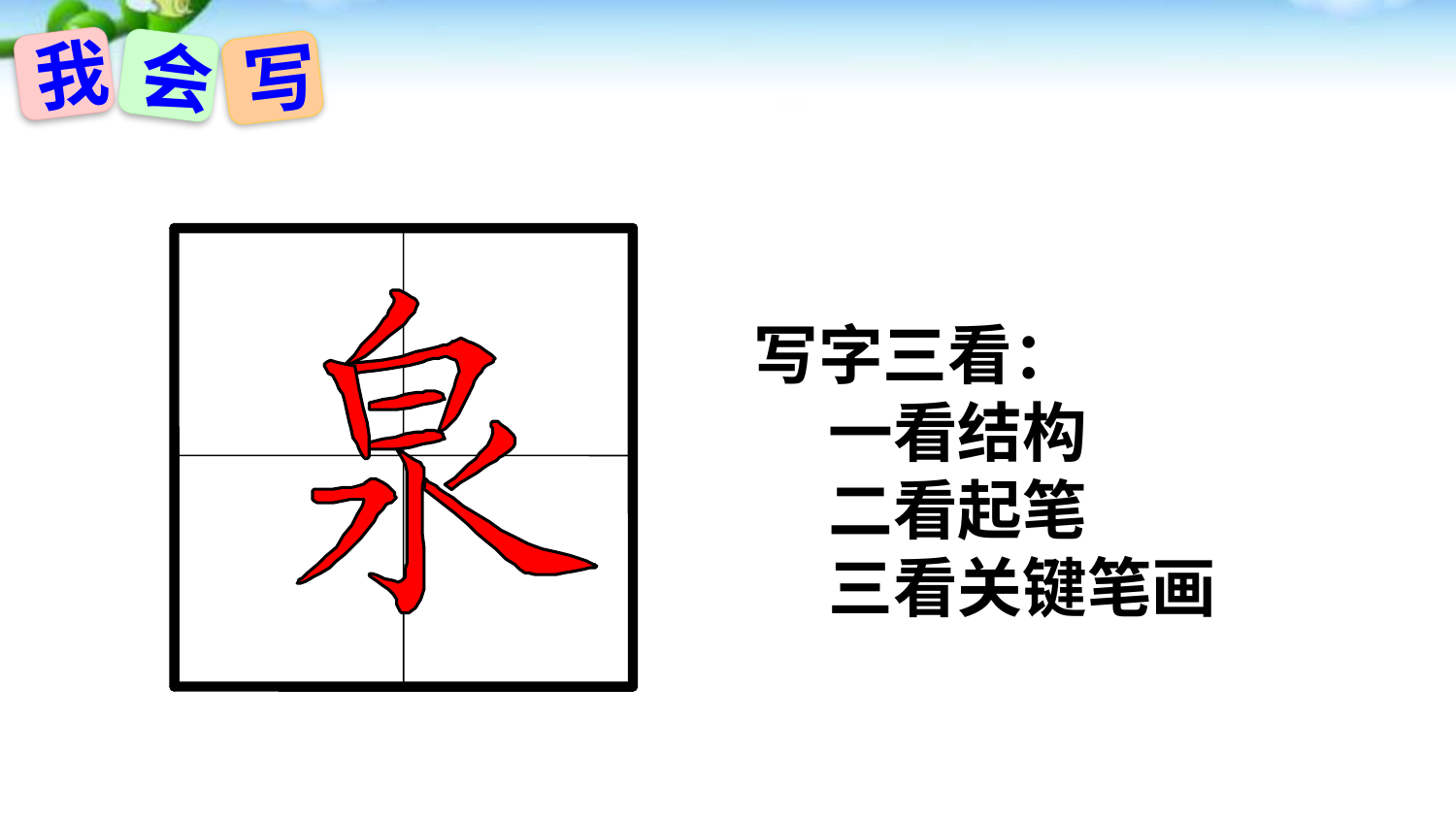

我
会
写

写字三看：
    一看结构
    二看起笔
    三看关键笔画